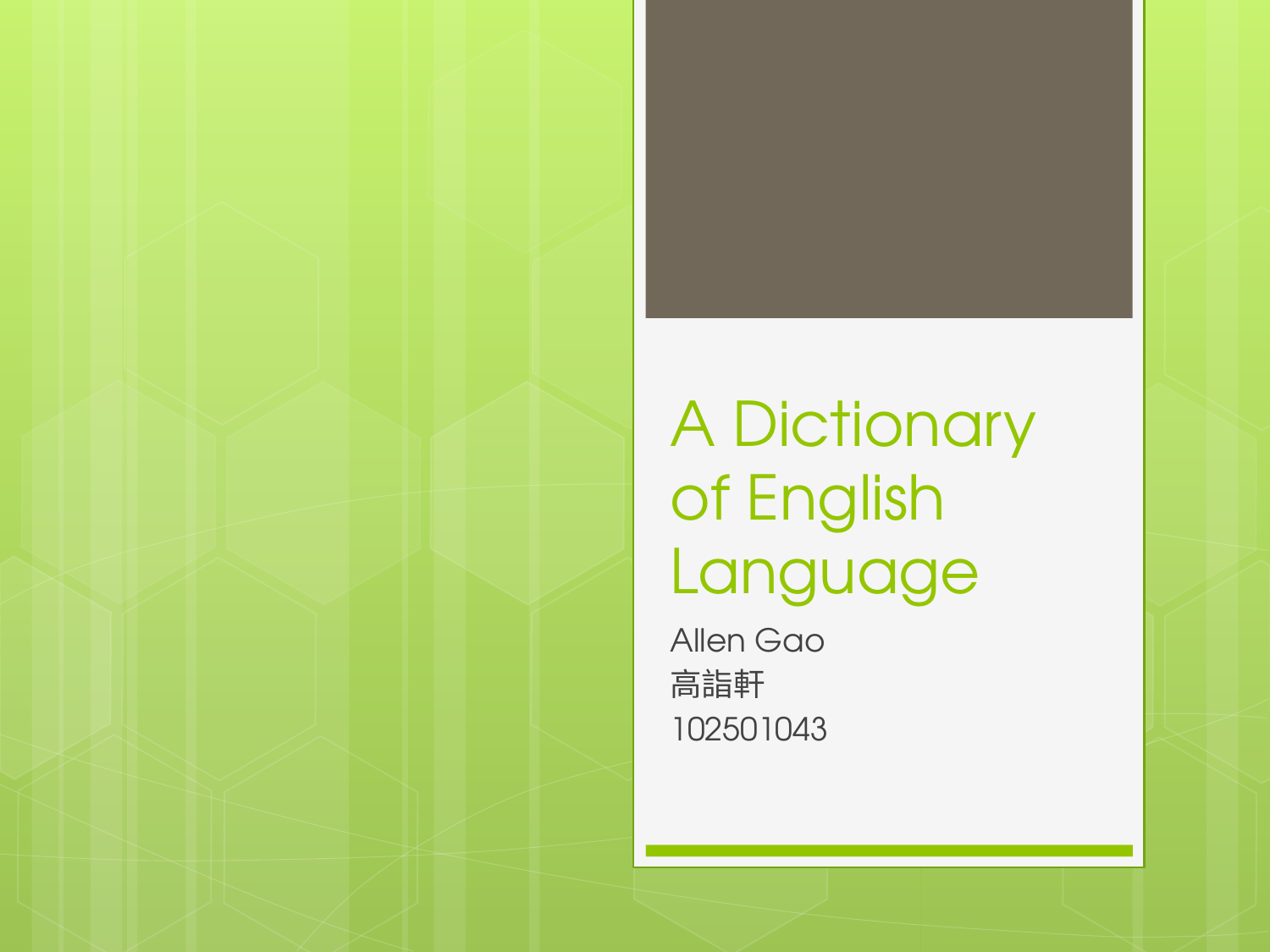

# A Dictionary of English Language
Allen Gao
高詣軒
102501043